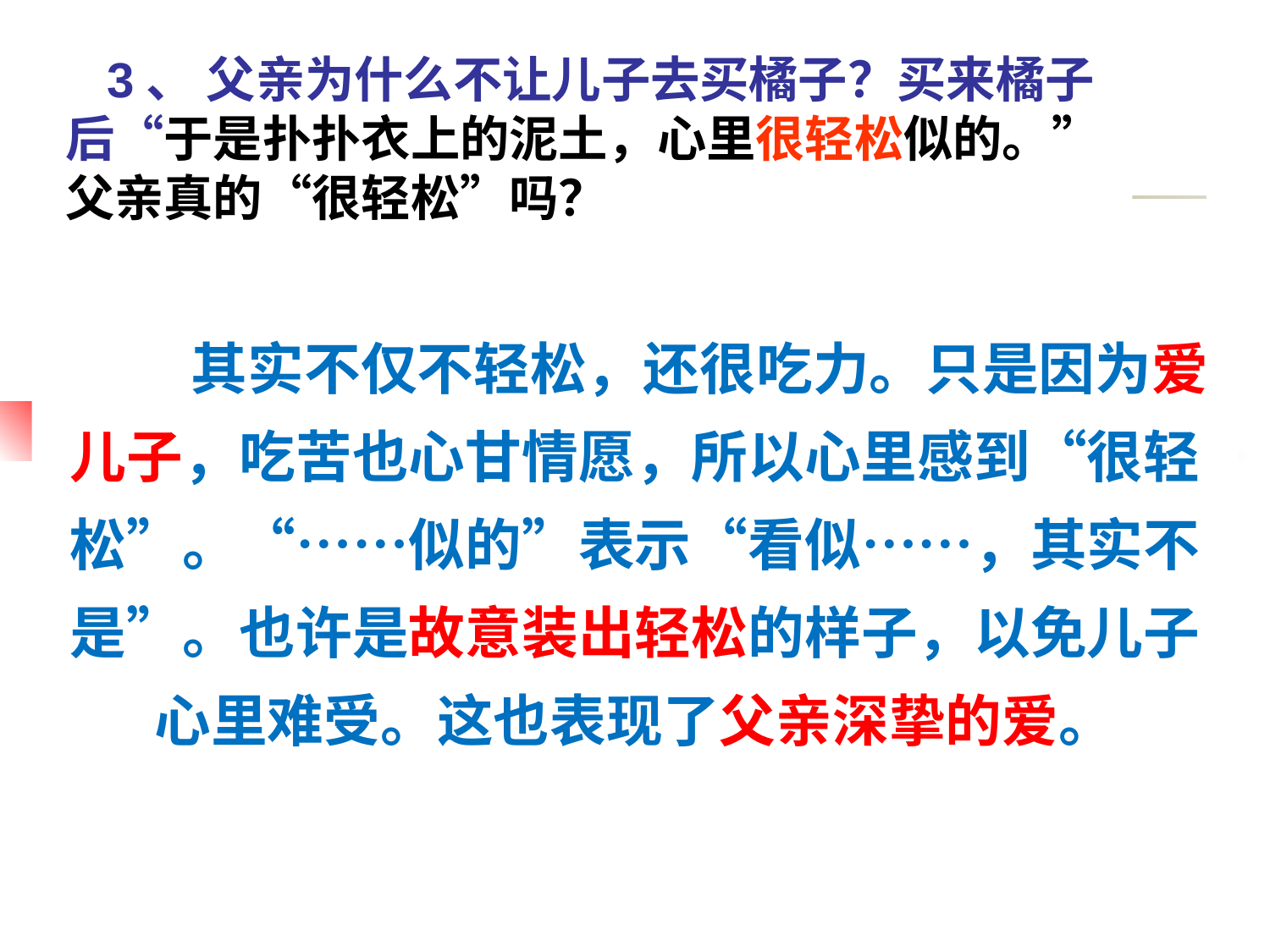

# 3、 父亲为什么不让儿子去买橘子？买来橘子后“于是扑扑衣上的泥土，心里很轻松似的。”父亲真的“很轻松”吗？

         其实不仅不轻松，还很吃力。只是因为爱儿子，吃苦也心甘情愿，所以心里感到“很轻松”。“……似的”表示“看似……，其实不是”。也许是故意装出轻松的样子，以免儿子心里难受。这也表现了父亲深挚的爱。